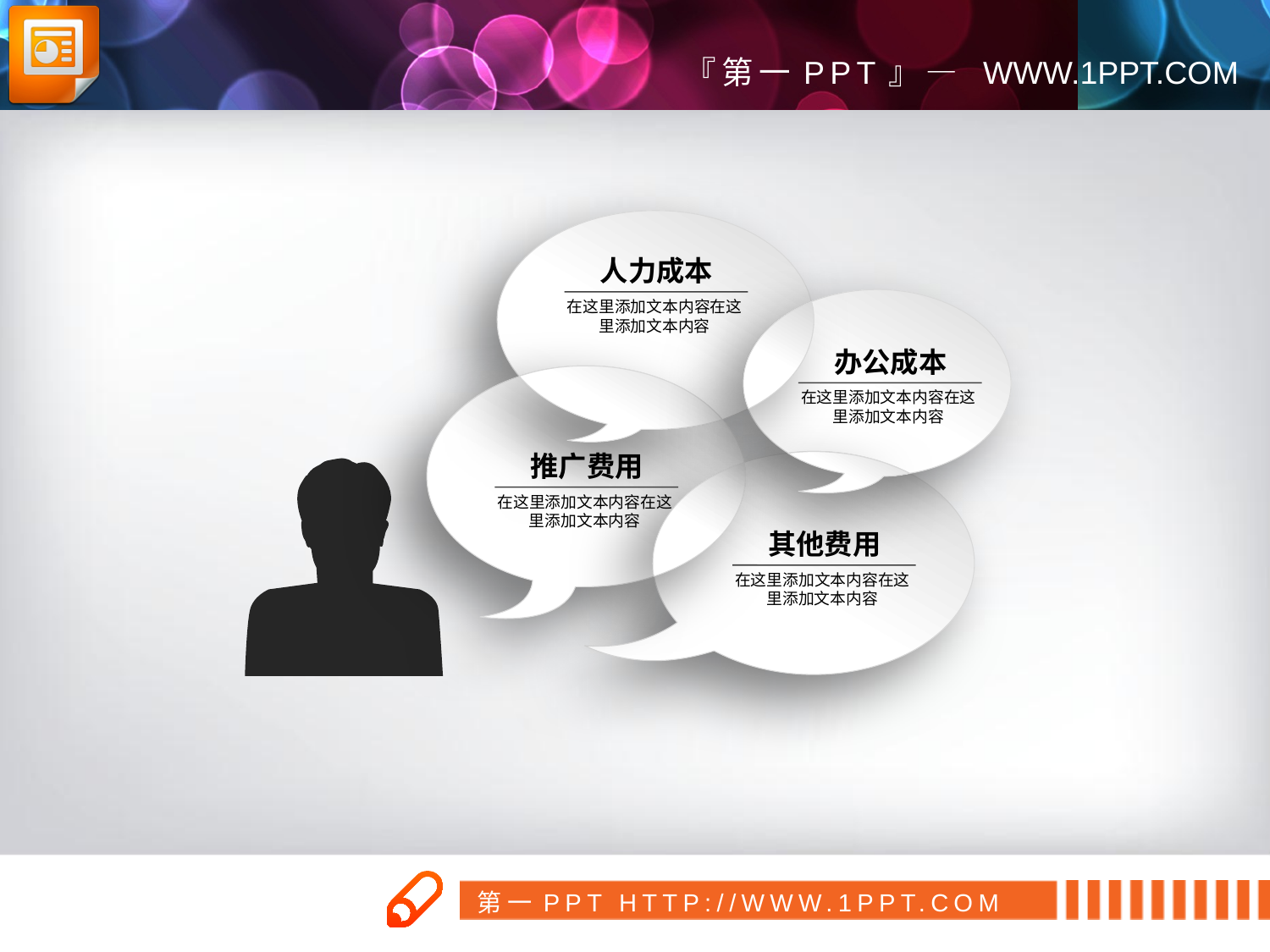

人力成本

在这里添加文本内容在这里添加文本内容

办公成本

在这里添加文本内容在这里添加文本内容

推广费用

在这里添加文本内容在这里添加文本内容

其他费用
在这里添加文本内容在这里添加文本内容